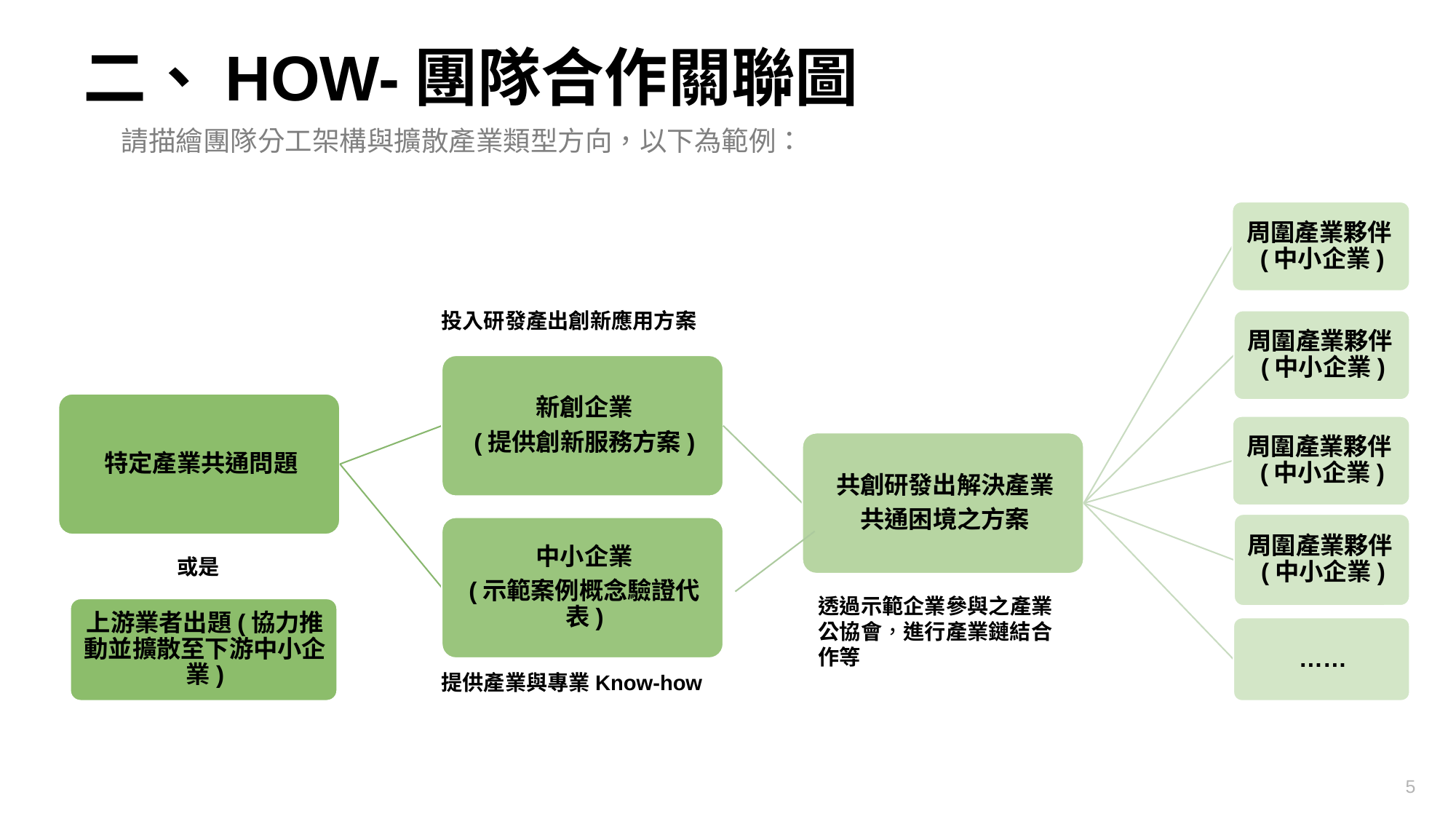

# 二、HOW-團隊合作關聯圖
請描繪團隊分工架構與擴散產業類型方向，以下為範例：
特定產業共通問題

新創企業
(提供創新服務方案)

共創研發出解決產業
共通困境之方案

周圍產業夥伴(中小企業)

周圍產業夥伴(中小企業)

周圍產業夥伴(中小企業)

周圍產業夥伴(中小企業)

……

中小企業
(示範案例概念驗證代表)
上游業者出題(協力推動並擴散至下游中小企業)
投入研發產出創新應用方案

或是
透過示範企業參與之產業公協會，進行產業鏈結合作等
提供產業與專業Know-how
5